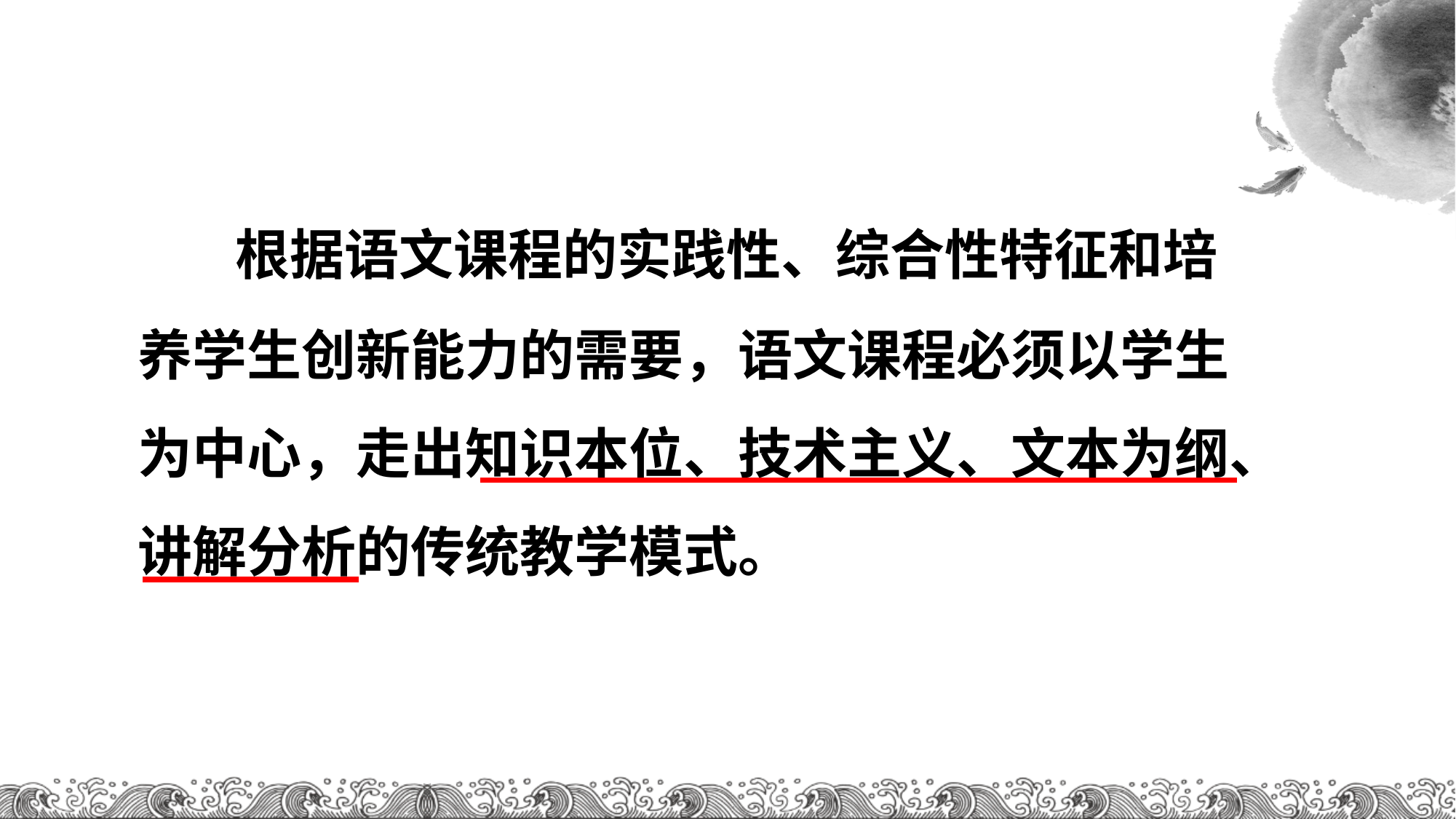

根据语文课程的实践性、综合性特征和培养学生创新能力的需要，语文课程必须以学生为中心，走出知识本位、技术主义、文本为纲、讲解分析的传统教学模式。